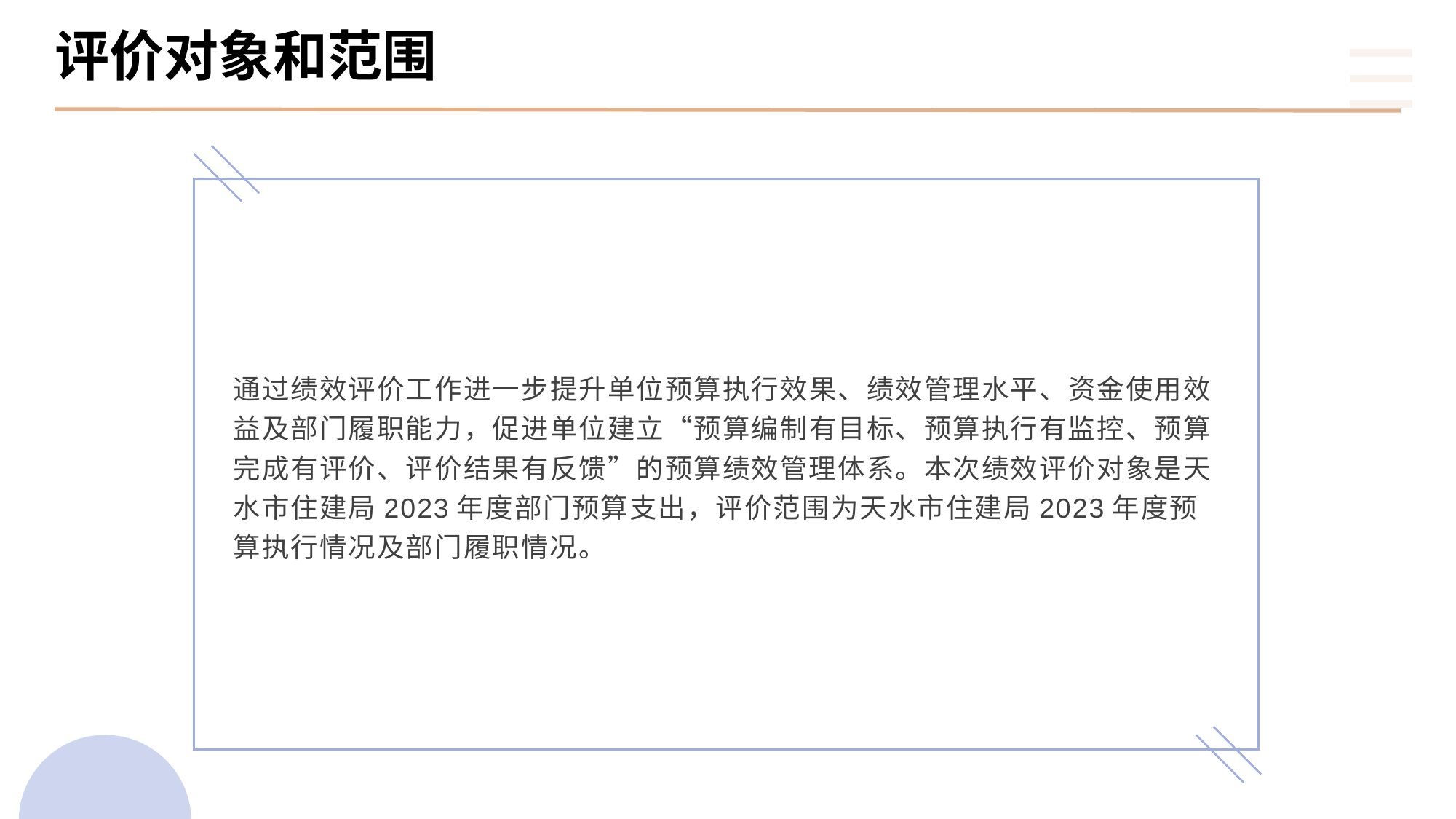

评价对象和范围

通过绩效评价工作进一步提升单位预算执行效果、绩效管理水平、资金使用效益及部门履职能力，促进单位建立“预算编制有目标、预算执行有监控、预算完成有评价、评价结果有反馈”的预算绩效管理体系。本次绩效评价对象是天水市住建局2023年度部门预算支出，评价范围为天水市住建局2023年度预算执行情况及部门履职情况。